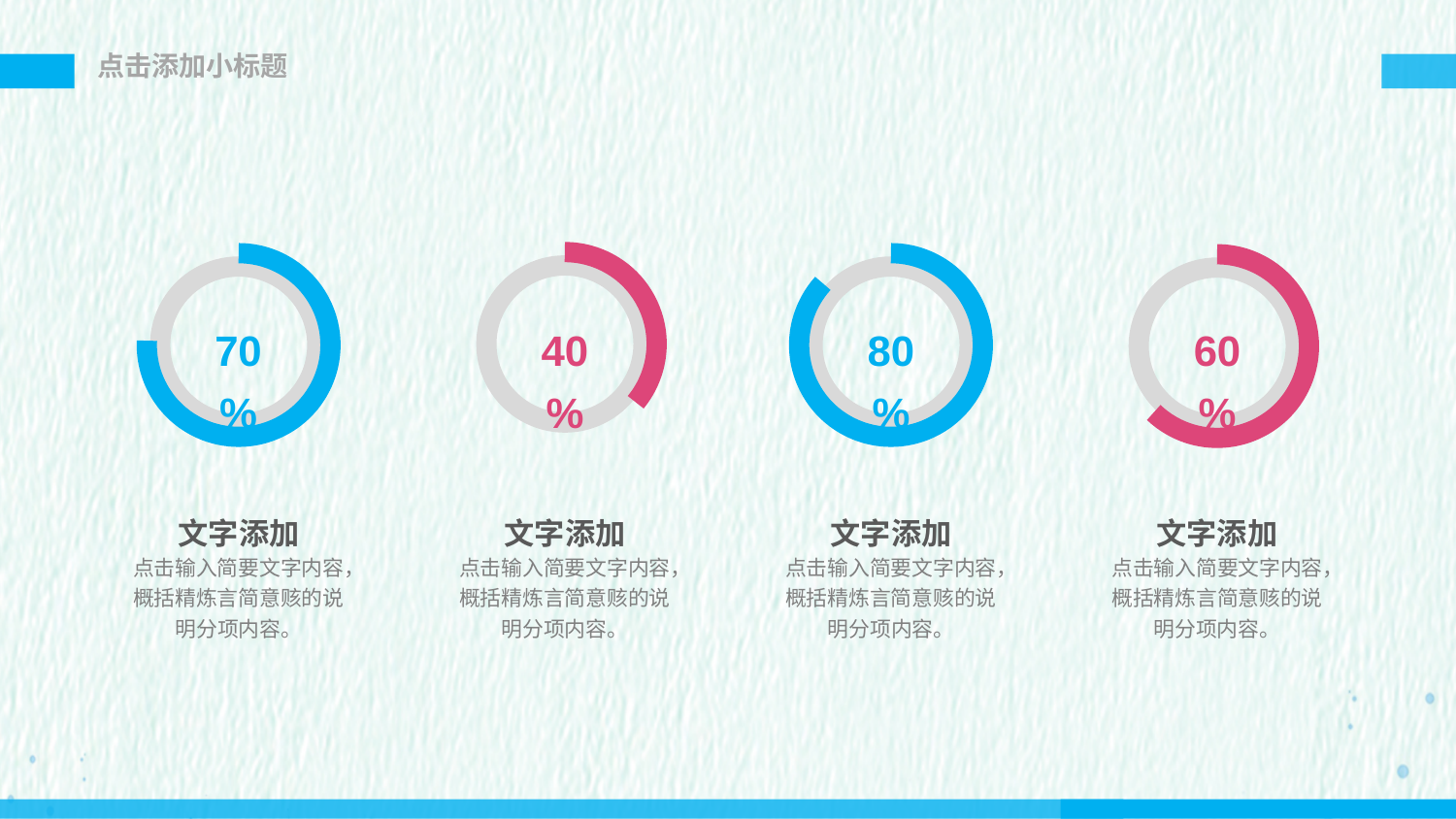

点击添加小标题

40%

70%

80%

60%
文字添加
点击输入简要文字内容，概括精炼言简意赅的说明分项内容。
文字添加
点击输入简要文字内容，概括精炼言简意赅的说明分项内容。
文字添加
点击输入简要文字内容，概括精炼言简意赅的说明分项内容。
文字添加
点击输入简要文字内容，概括精炼言简意赅的说明分项内容。